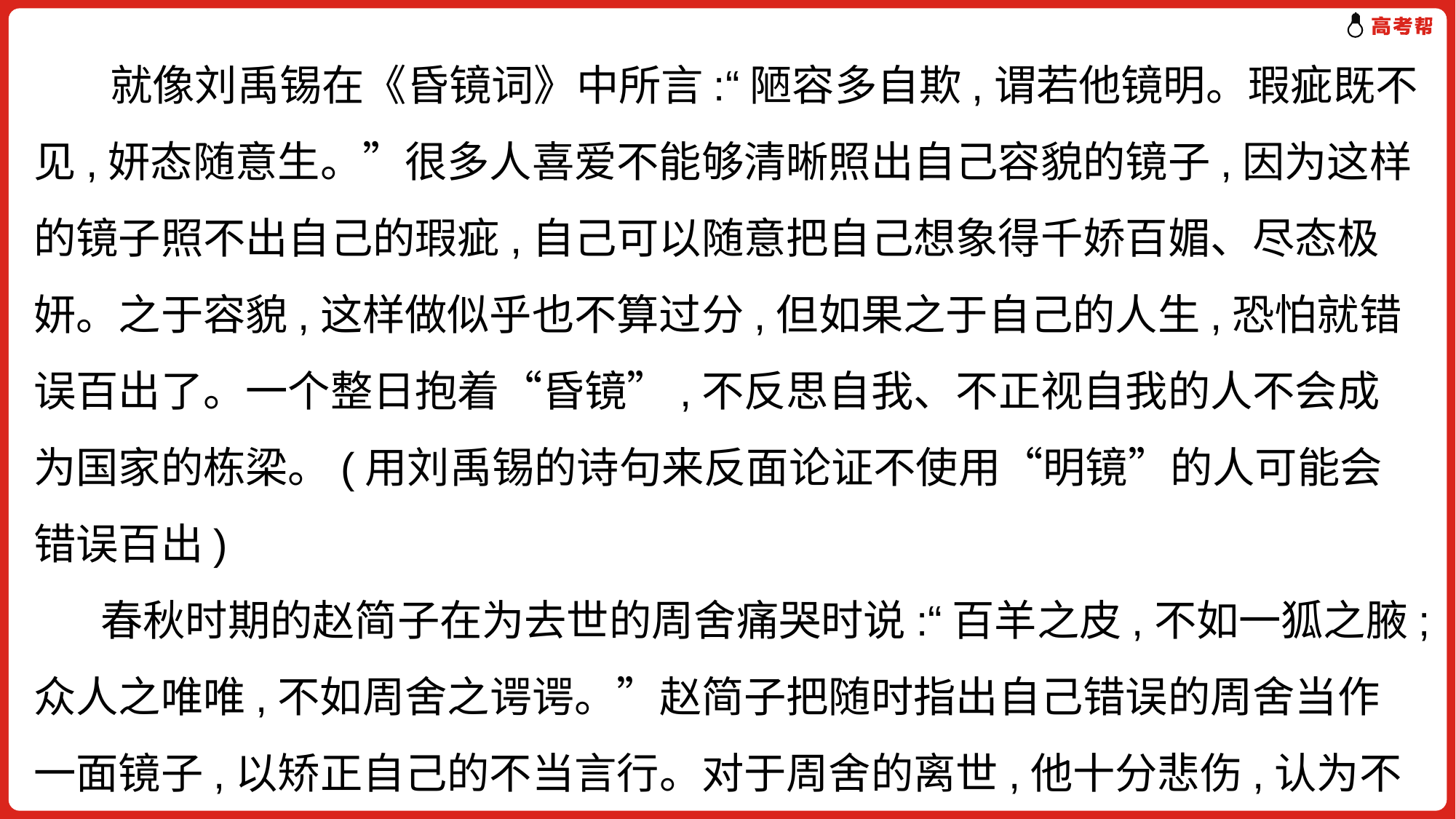

就像刘禹锡在《昏镜词》中所言:“陋容多自欺,谓若他镜明。瑕疵既不见,妍态随意生。”很多人喜爱不能够清晰照出自己容貌的镜子,因为这样的镜子照不出自己的瑕疵,自己可以随意把自己想象得千娇百媚、尽态极妍。之于容貌,这样做似乎也不算过分,但如果之于自己的人生,恐怕就错误百出了。一个整日抱着“昏镜”,不反思自我、不正视自我的人不会成为国家的栋梁。(用刘禹锡的诗句来反面论证不使用“明镜”的人可能会错误百出)
      春秋时期的赵简子在为去世的周舍痛哭时说:“百羊之皮,不如一狐之腋;众人之唯唯,不如周舍之谔谔。”赵简子把随时指出自己错误的周舍当作一面镜子,以矫正自己的不当言行。对于周舍的离世,他十分悲伤,认为不敢指